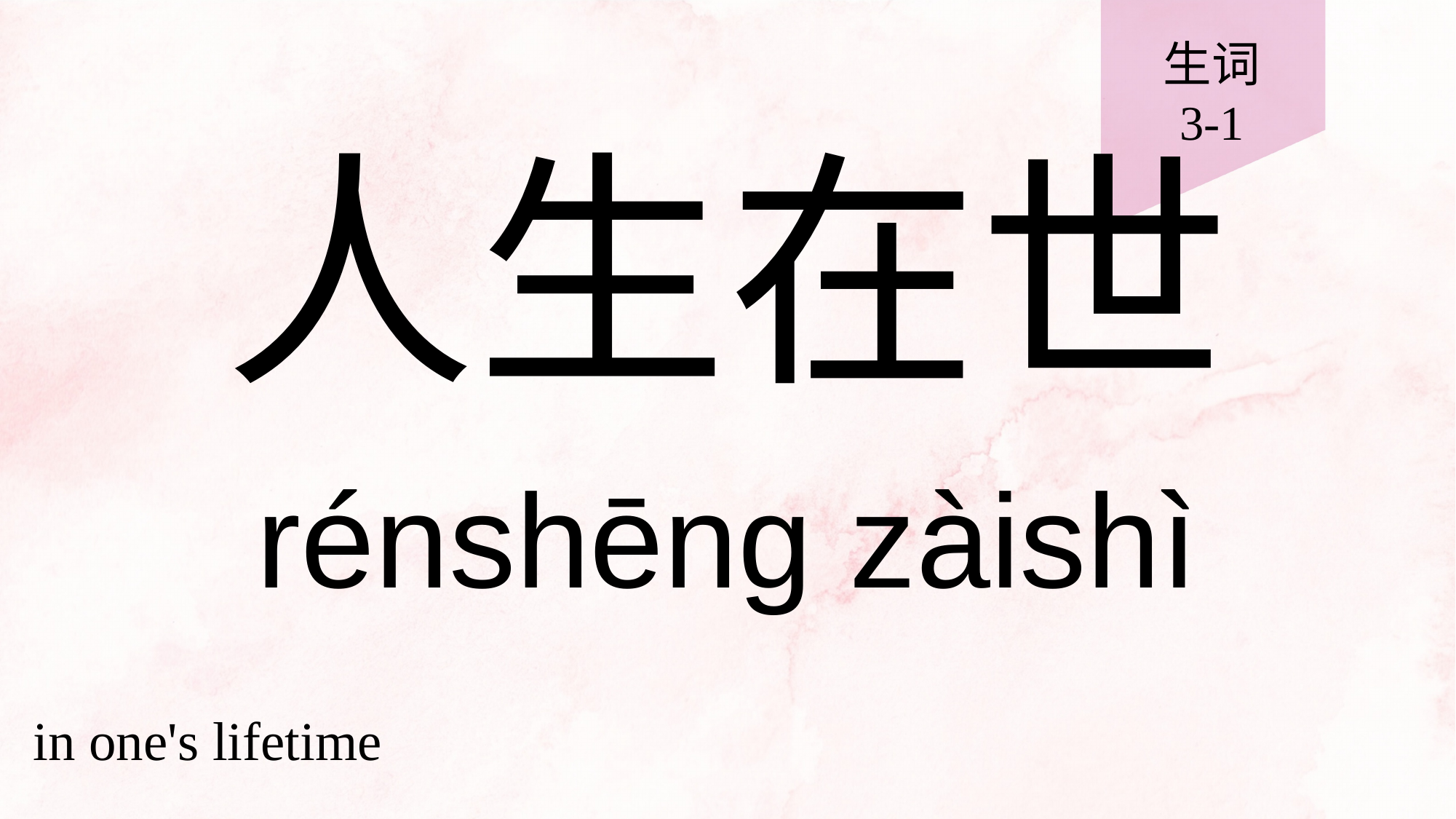

生词
3-1
# 人生在世
rénshēng zàishì
in one's lifetime